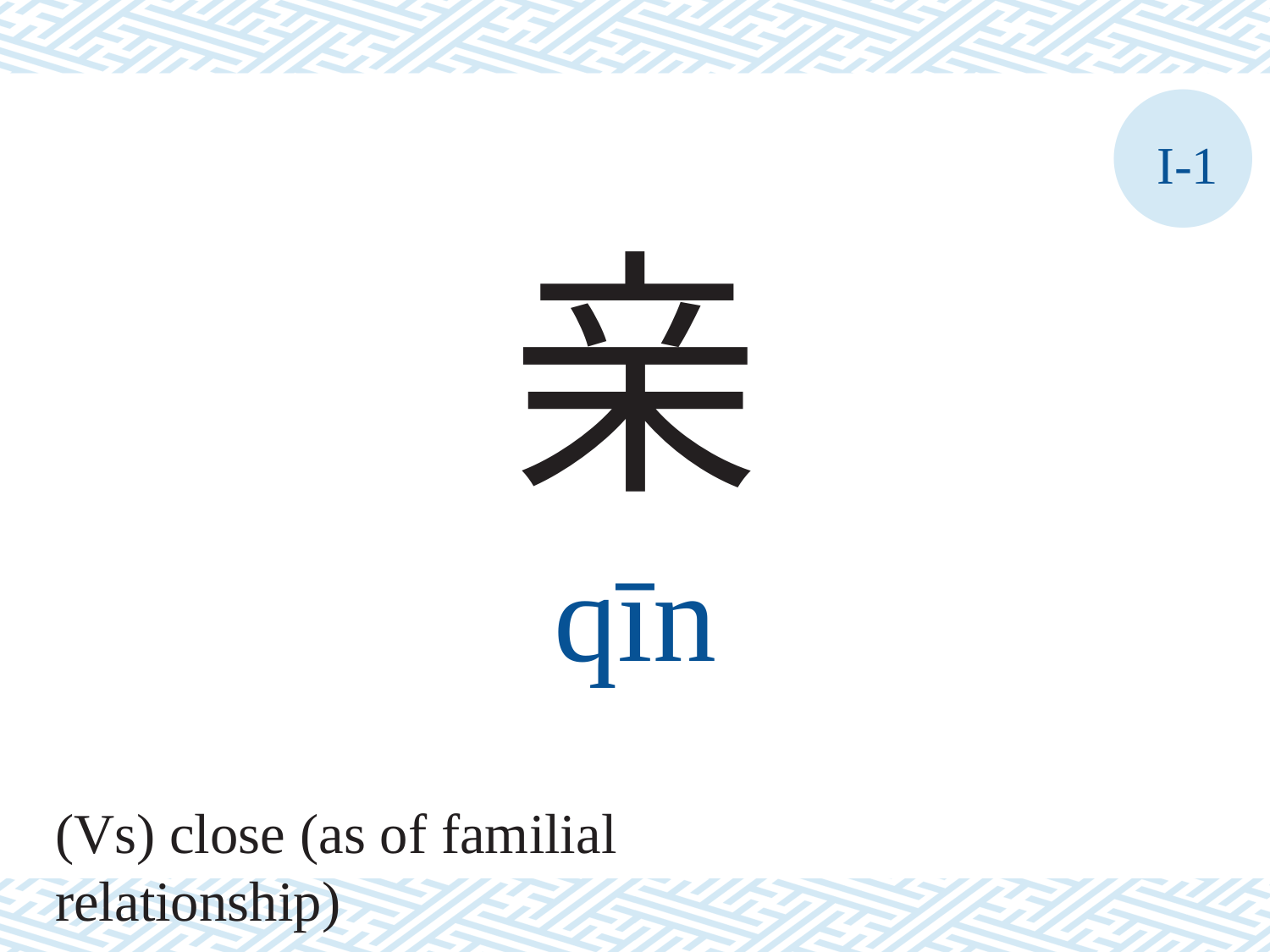

I-1
亲
qīn
(Vs) close (as of familial relationship)